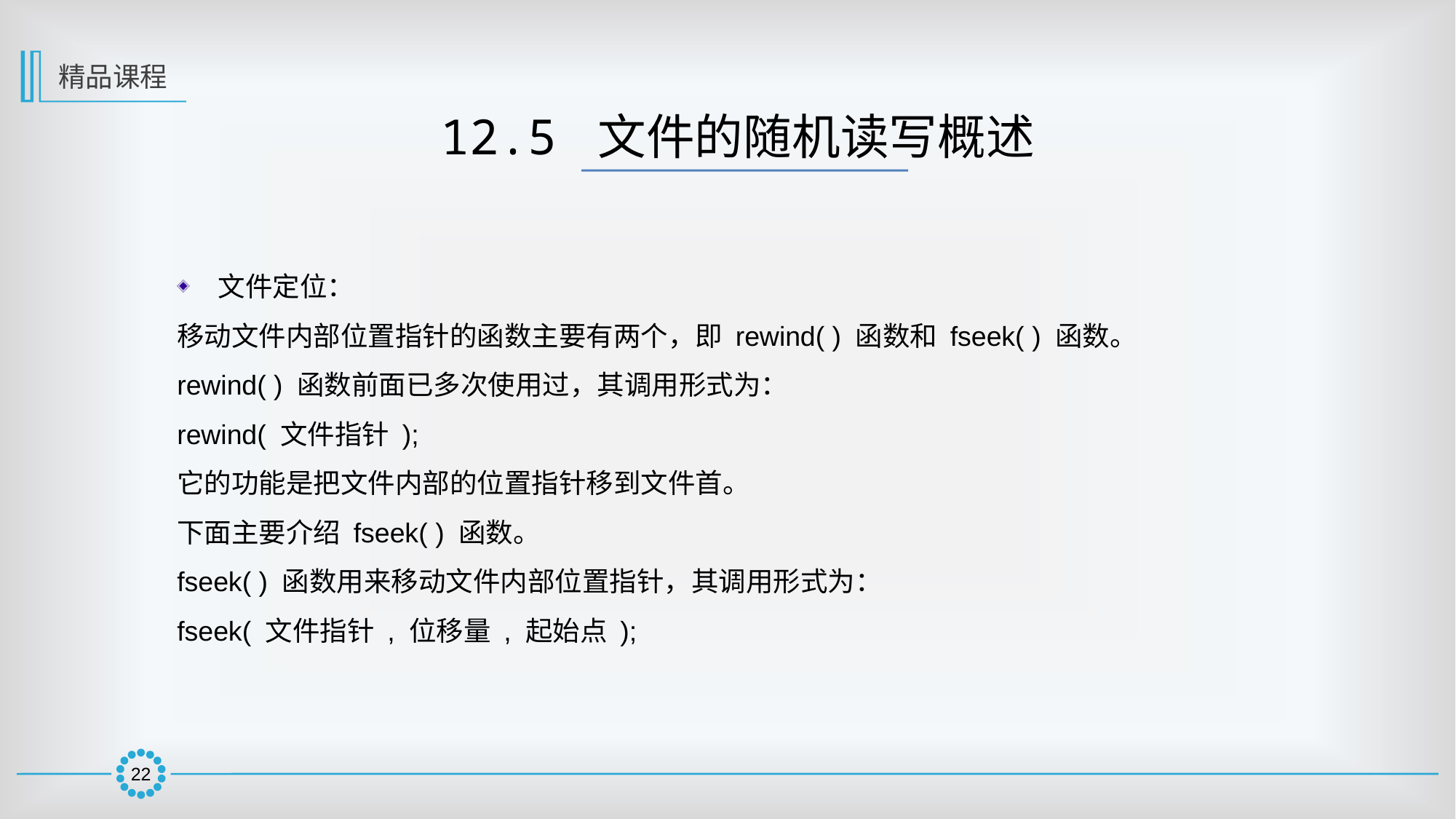

精品课程
12.5 文件的随机读写概述

文件定位：
移动文件内部位置指针的函数主要有两个，即 rewind( ) 函数和 fseek( ) 函数。
rewind( ) 函数前面已多次使用过，其调用形式为：
rewind( 文件指针 );
它的功能是把文件内部的位置指针移到文件首。
下面主要介绍 fseek( ) 函数。
fseek( ) 函数用来移动文件内部位置指针，其调用形式为：
fseek( 文件指针 , 位移量 , 起始点 );

22